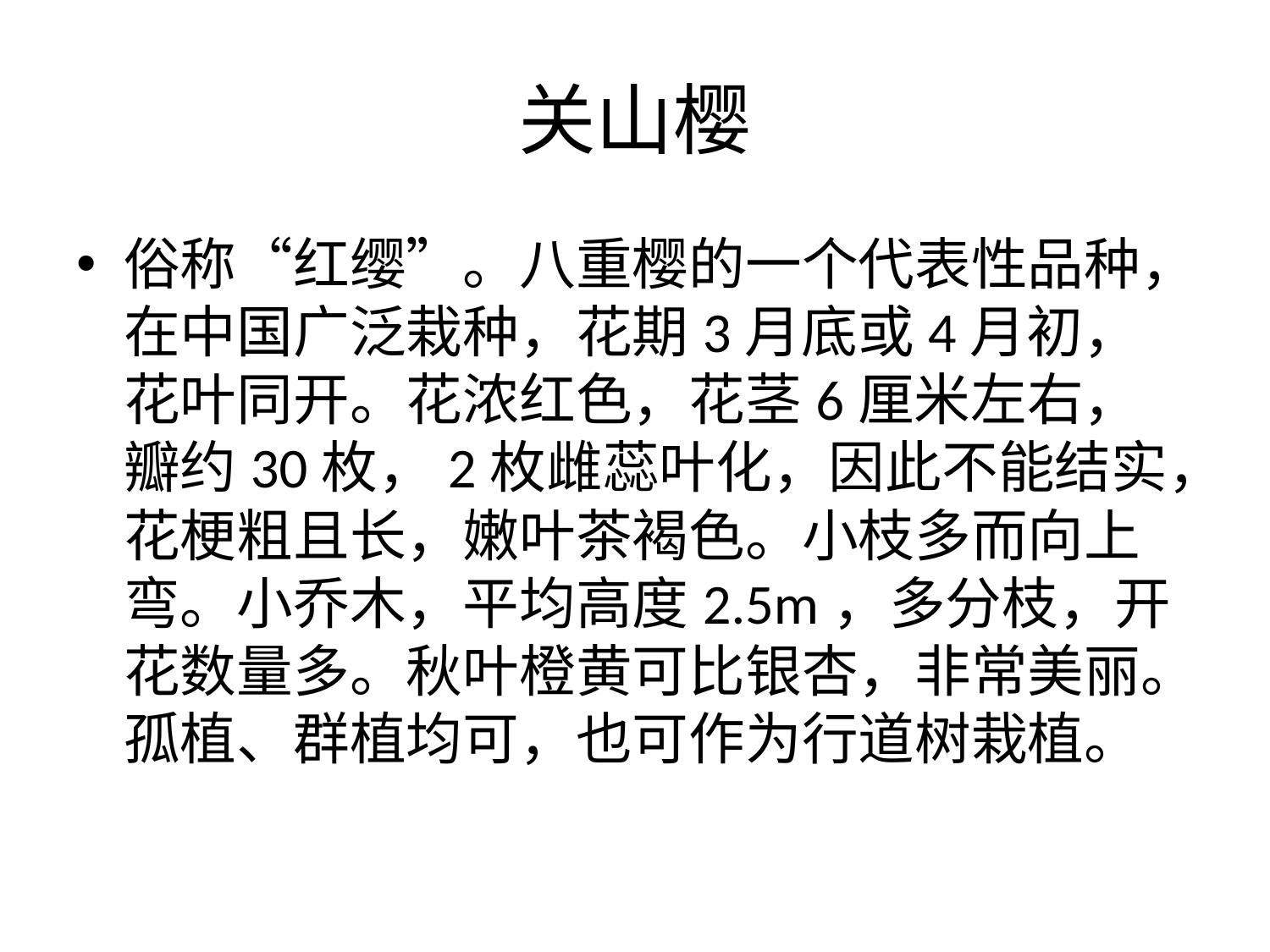

# 关山樱
俗称“红缨”。八重樱的一个代表性品种，在中国广泛栽种，花期3月底或4月初，花叶同开。花浓红色，花茎6厘米左右，瓣约30枚，2枚雌蕊叶化，因此不能结实，花梗粗且长，嫩叶茶褐色。小枝多而向上弯。小乔木，平均高度2.5m，多分枝，开花数量多。秋叶橙黄可比银杏，非常美丽。孤植、群植均可，也可作为行道树栽植。